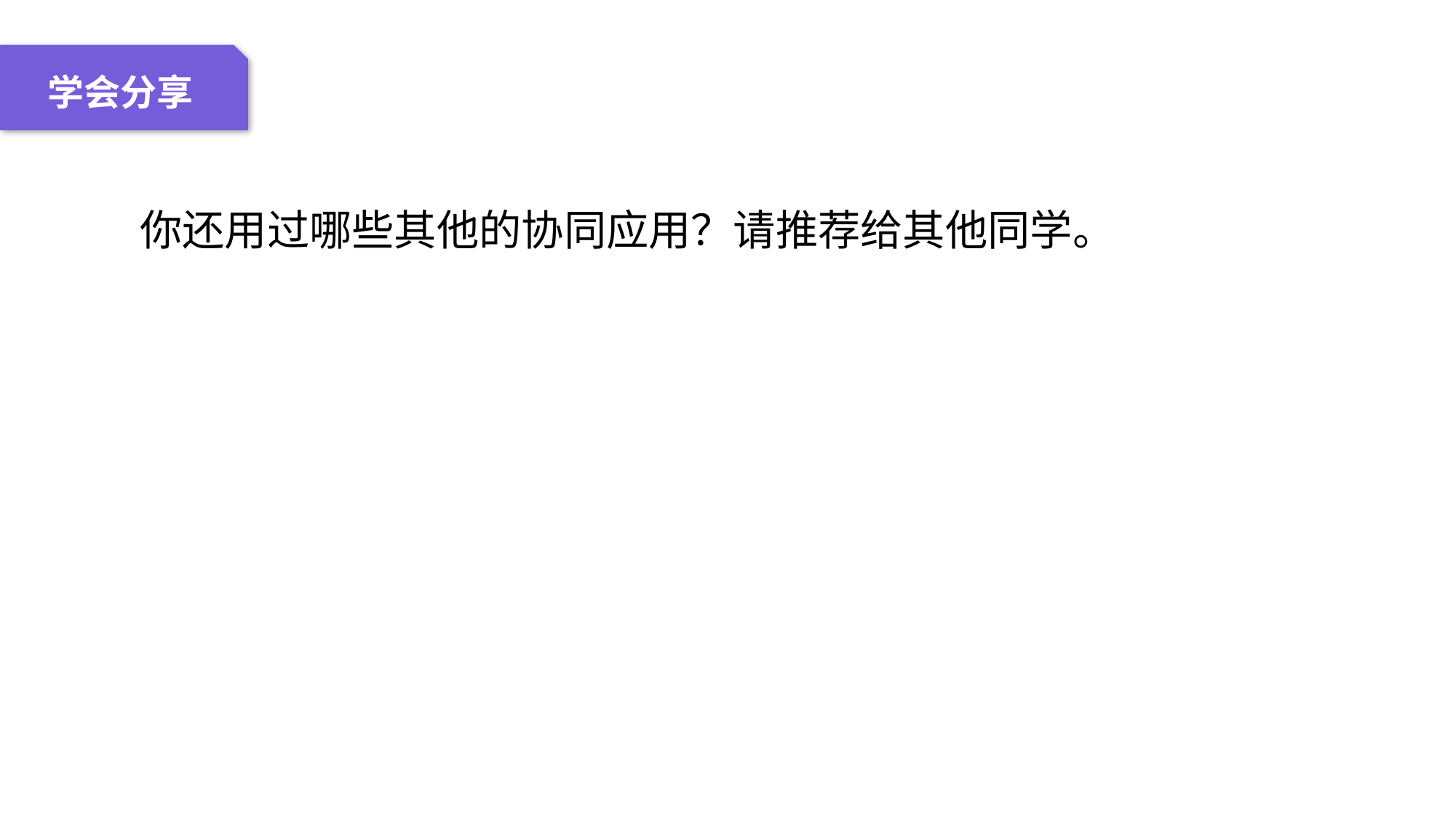

04 名词解释
01 准备过程
02 整体结构
03 重点说明
学会分享
你还用过哪些其他的协同应用？请推荐给其他同学。